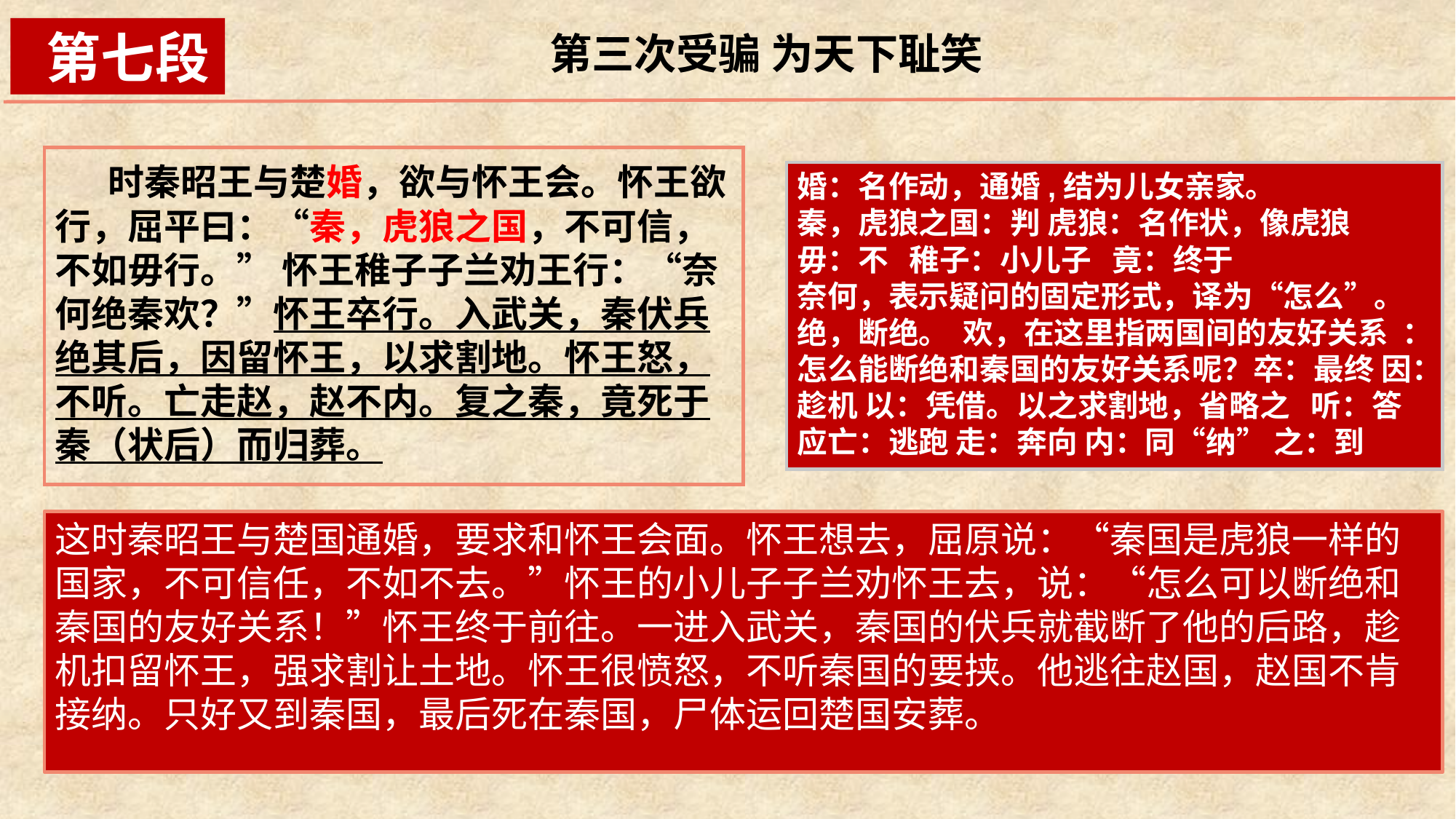

第七段
第三次受骗 为天下耻笑
     时秦昭王与楚婚，欲与怀王会。怀王欲行，屈平曰：“秦，虎狼之国，不可信，不如毋行。” 怀王稚子子兰劝王行：“奈何绝秦欢？”怀王卒行。入武关，秦伏兵绝其后，因留怀王，以求割地。怀王怒，不听。亡走赵，赵不内。复之秦，竟死于秦（状后）而归葬。

婚：名作动，通婚,结为儿女亲家。
秦，虎狼之国：判 虎狼：名作状，像虎狼
毋：不   稚子：小儿子   竟：终于
奈何，表示疑问的固定形式，译为“怎么”。  绝，断绝。  欢，在这里指两国间的友好关系  ：怎么能断绝和秦国的友好关系呢？卒：最终 因：趁机 以：凭借。以之求割地，省略之   听：答应亡：逃跑 走：奔向 内：同“纳” 之：到

这时秦昭王与楚国通婚，要求和怀王会面。怀王想去，屈原说：“秦国是虎狼一样的国家，不可信任，不如不去。”怀王的小儿子子兰劝怀王去，说：“怎么可以断绝和秦国的友好关系！”怀王终于前往。一进入武关，秦国的伏兵就截断了他的后路，趁机扣留怀王，强求割让土地。怀王很愤怒，不听秦国的要挟。他逃往赵国，赵国不肯接纳。只好又到秦国，最后死在秦国，尸体运回楚国安葬。